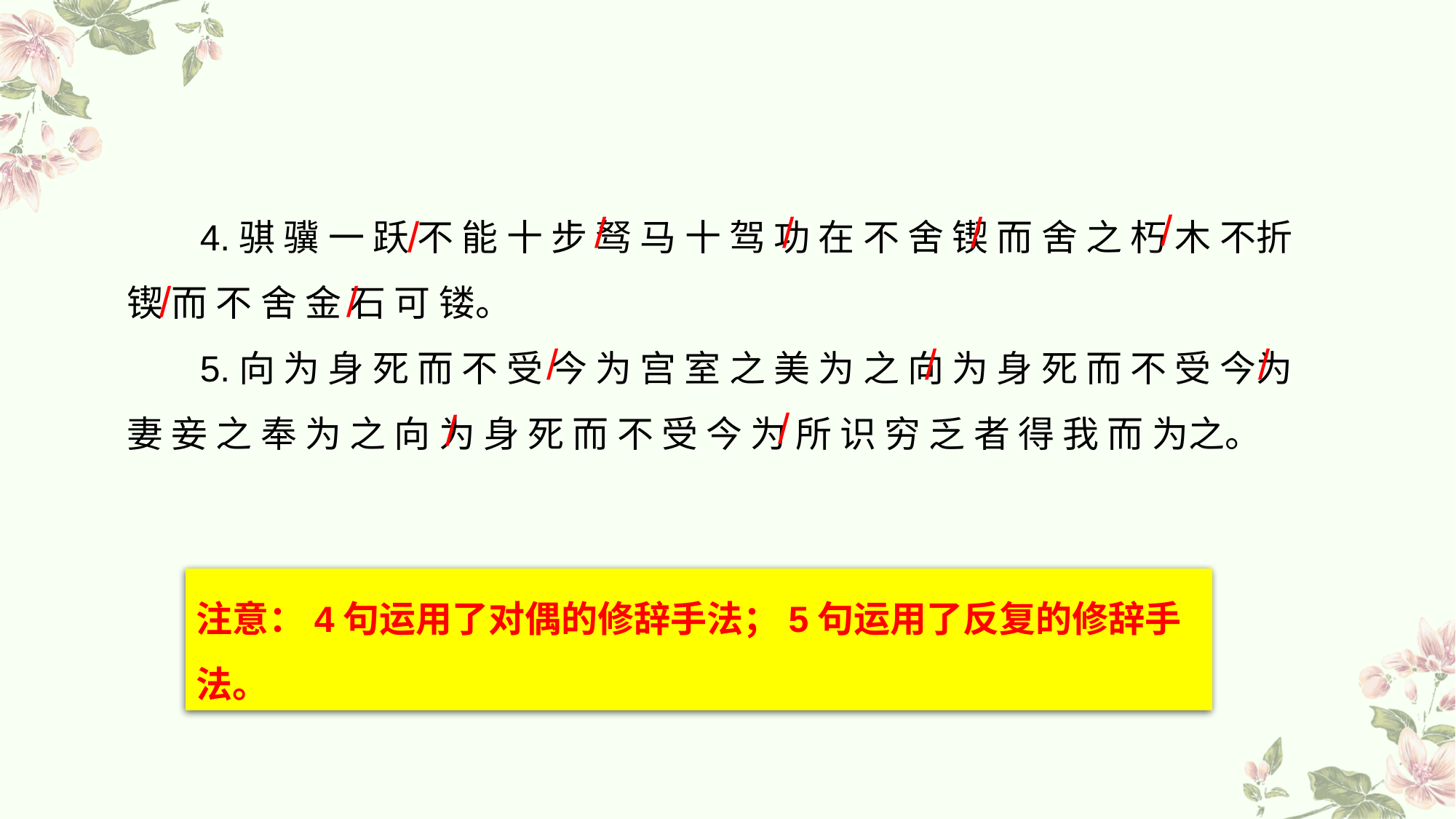

4.骐 骥 一 跃 不 能 十 步 驽 马 十 驾 功 在 不 舍 锲 而 舍 之 朽 木 不折 锲 而 不 舍 金 石 可 镂。
5.向 为 身 死 而 不 受 今 为 宫 室 之 美 为 之 向 为 身 死 而 不 受 今为 妻 妾 之 奉 为 之 向 为 身 死 而 不 受 今 为 所 识 穷 乏 者 得 我 而 为之。
/
/
/
/
/
/
/
/
/
/
/
/
注意：4句运用了对偶的修辞手法；5句运用了反复的修辞手法。